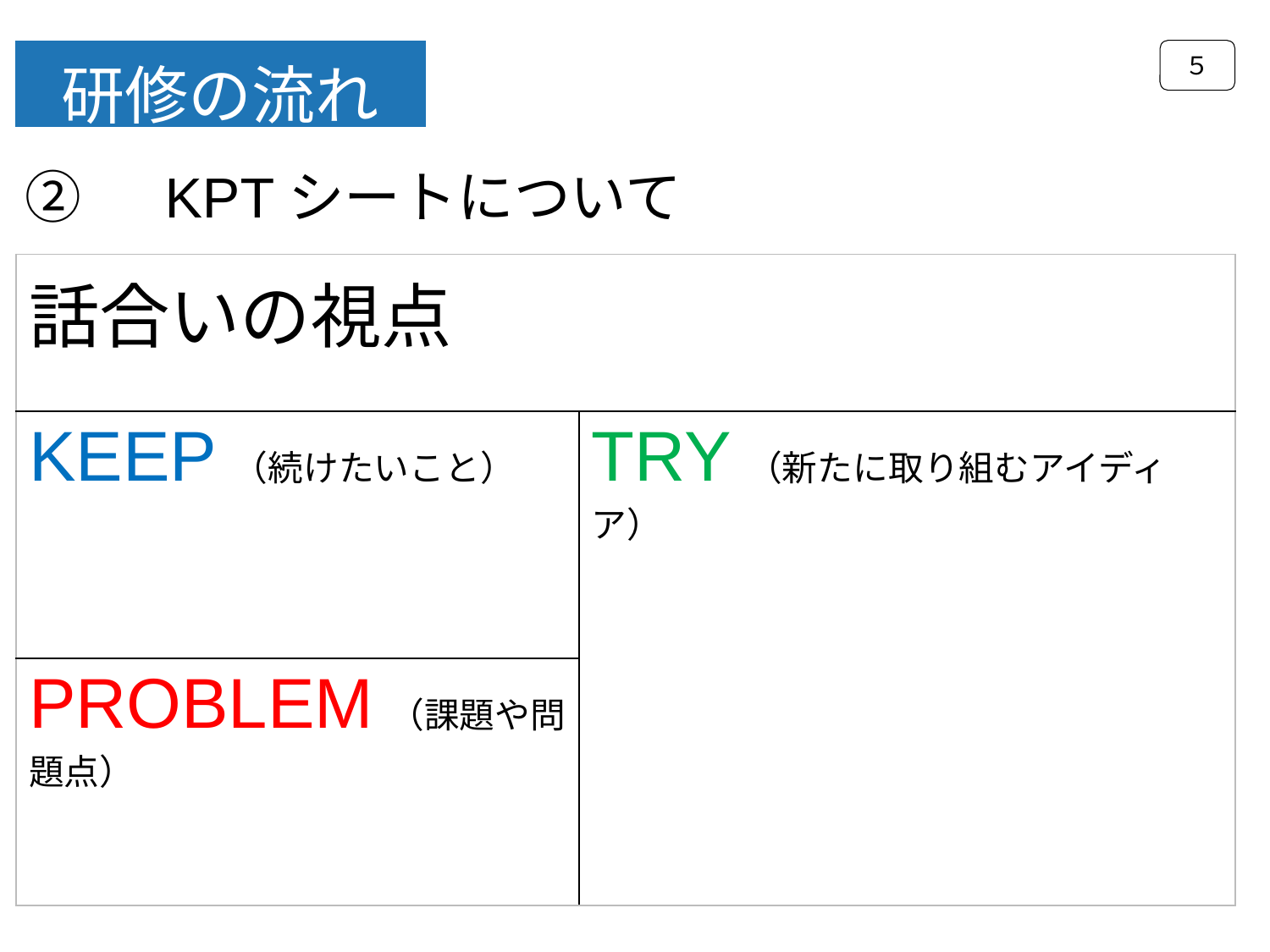

５
研修の流れ
②　KPTシートについて
| 話合いの視点 |  |
| --- | --- |
| KEEP（続けたいこと） | TRY（新たに取り組むアイディア） |
| PROBLEM（課題や問題点） |  |